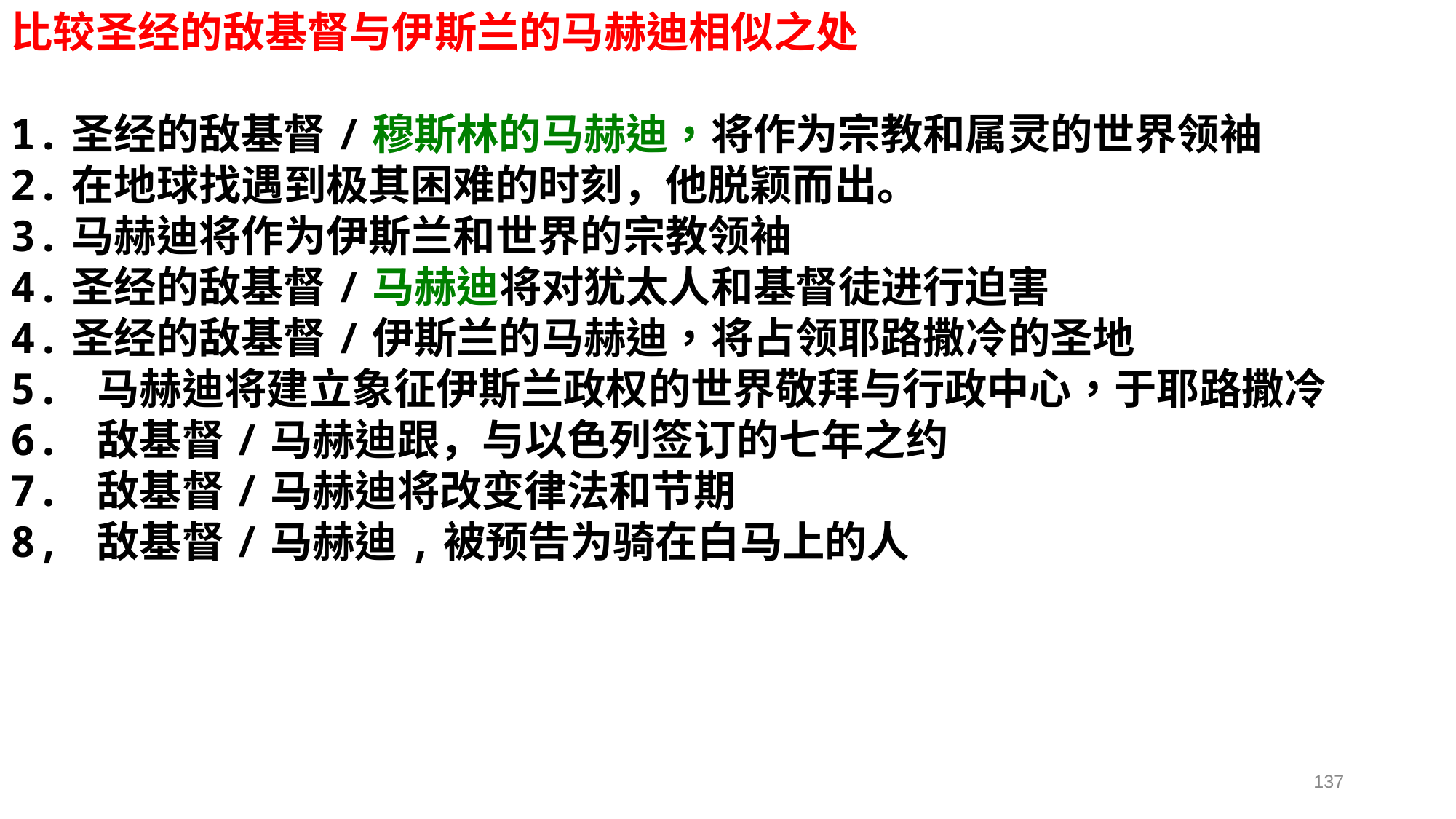

比较圣经的敌基督与伊斯兰的马赫迪相似之处

1.圣经的敌基督/穆斯林的马赫迪，将作为宗教和属灵的世界领袖
2.在地球找遇到极其困难的时刻，他脱颖而出。
3.马赫迪将作为伊斯兰和世界的宗教领袖
4.圣经的敌基督/马赫迪将对犹太人和基督徒进行迫害
4.圣经的敌基督/伊斯兰的马赫迪，将占领耶路撒冷的圣地
5. 马赫迪将建立象征伊斯兰政权的世界敬拜与行政中心，于耶路撒冷
6. 敌基督/马赫迪跟，与以色列签订的七年之约
7. 敌基督/马赫迪将改变律法和节期
8, 敌基督/马赫迪,被预告为骑在白马上的人
137